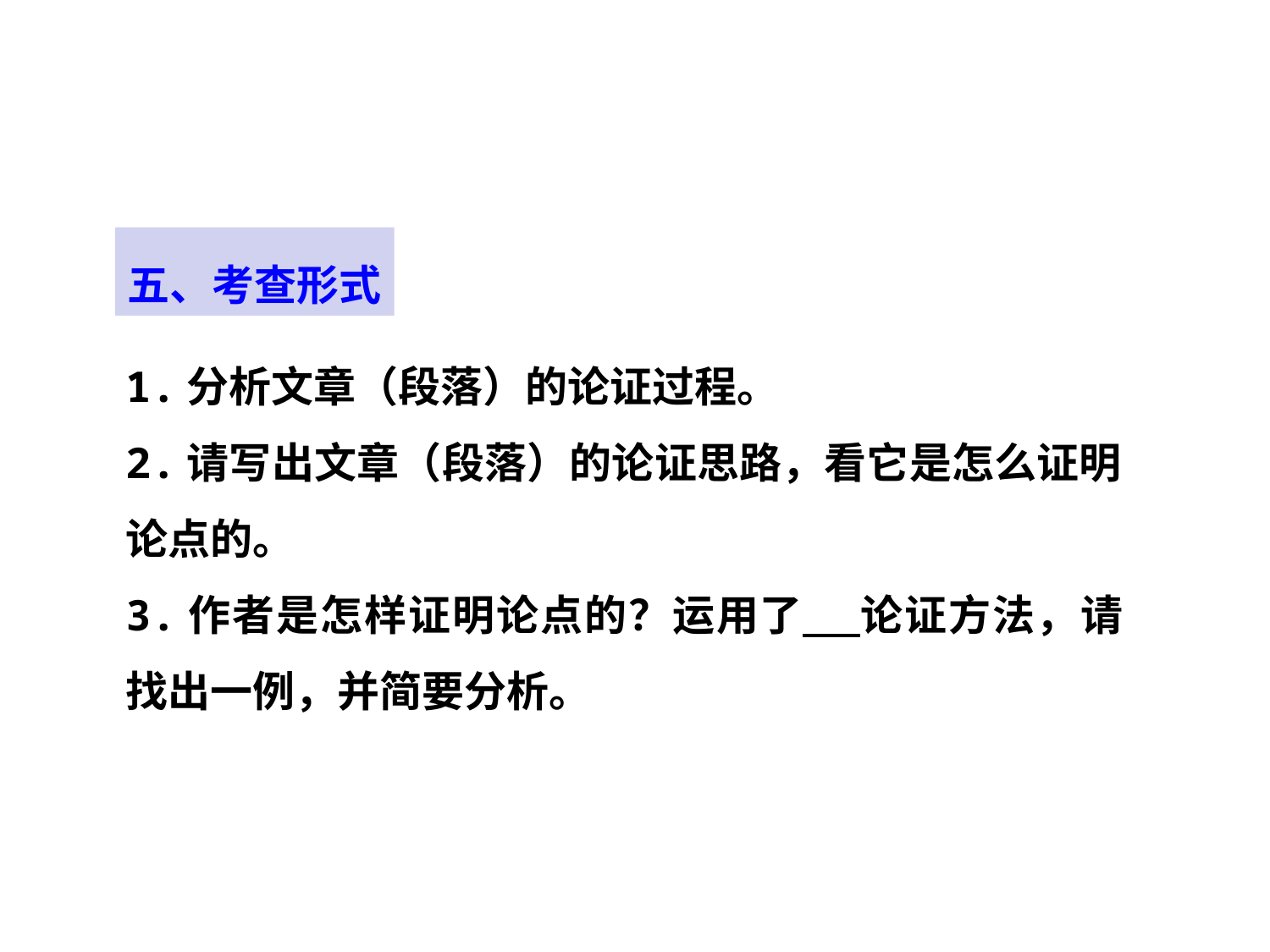

五、考查形式
1.分析文章（段落）的论证过程。
2.请写出文章（段落）的论证思路，看它是怎么证明论点的。
3.作者是怎样证明论点的？运用了     论证方法，请找出一例，并简要分析。